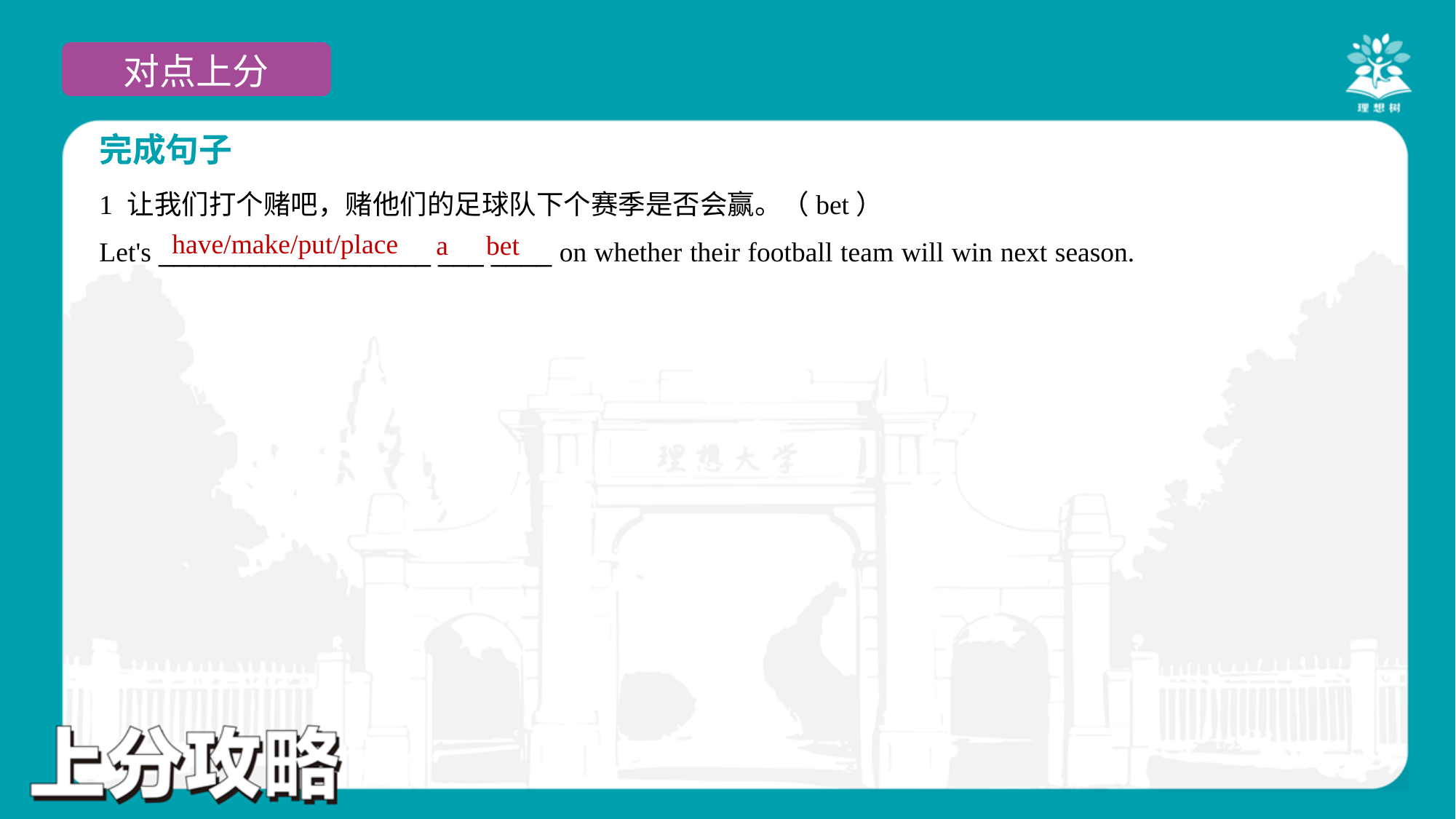

完成句子
1 让我们打个赌吧，赌他们的足球队下个赛季是否会赢。（bet）
Let's __________________ ___ ____ on whether their football team will win next season.
have/make/put/place
a
bet